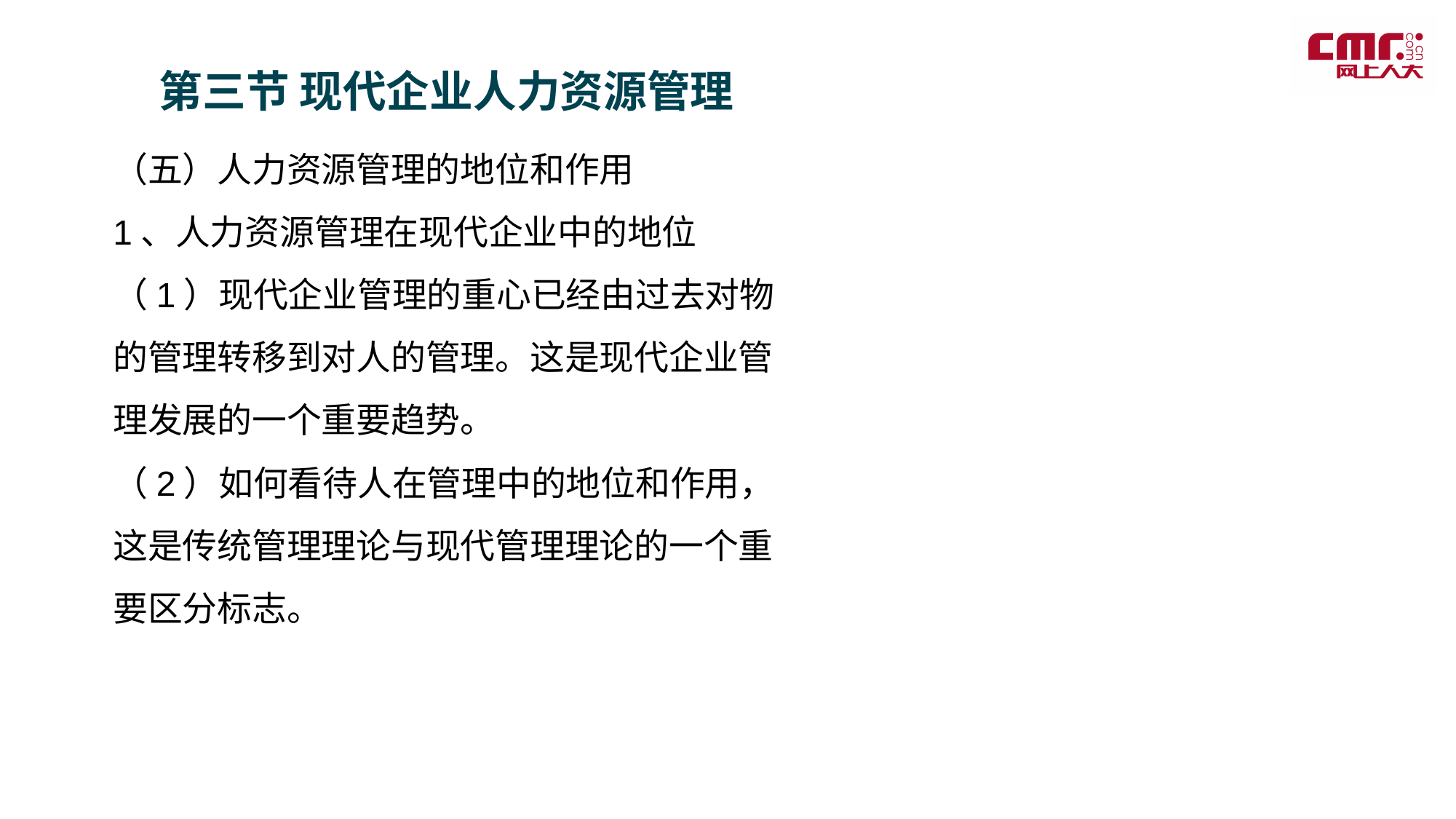

第三节 现代企业人力资源管理
（五）人力资源管理的地位和作用
1、人力资源管理在现代企业中的地位
（1）现代企业管理的重心已经由过去对物的管理转移到对人的管理。这是现代企业管理发展的一个重要趋势。
（2）如何看待人在管理中的地位和作用，这是传统管理理论与现代管理理论的一个重要区分标志。